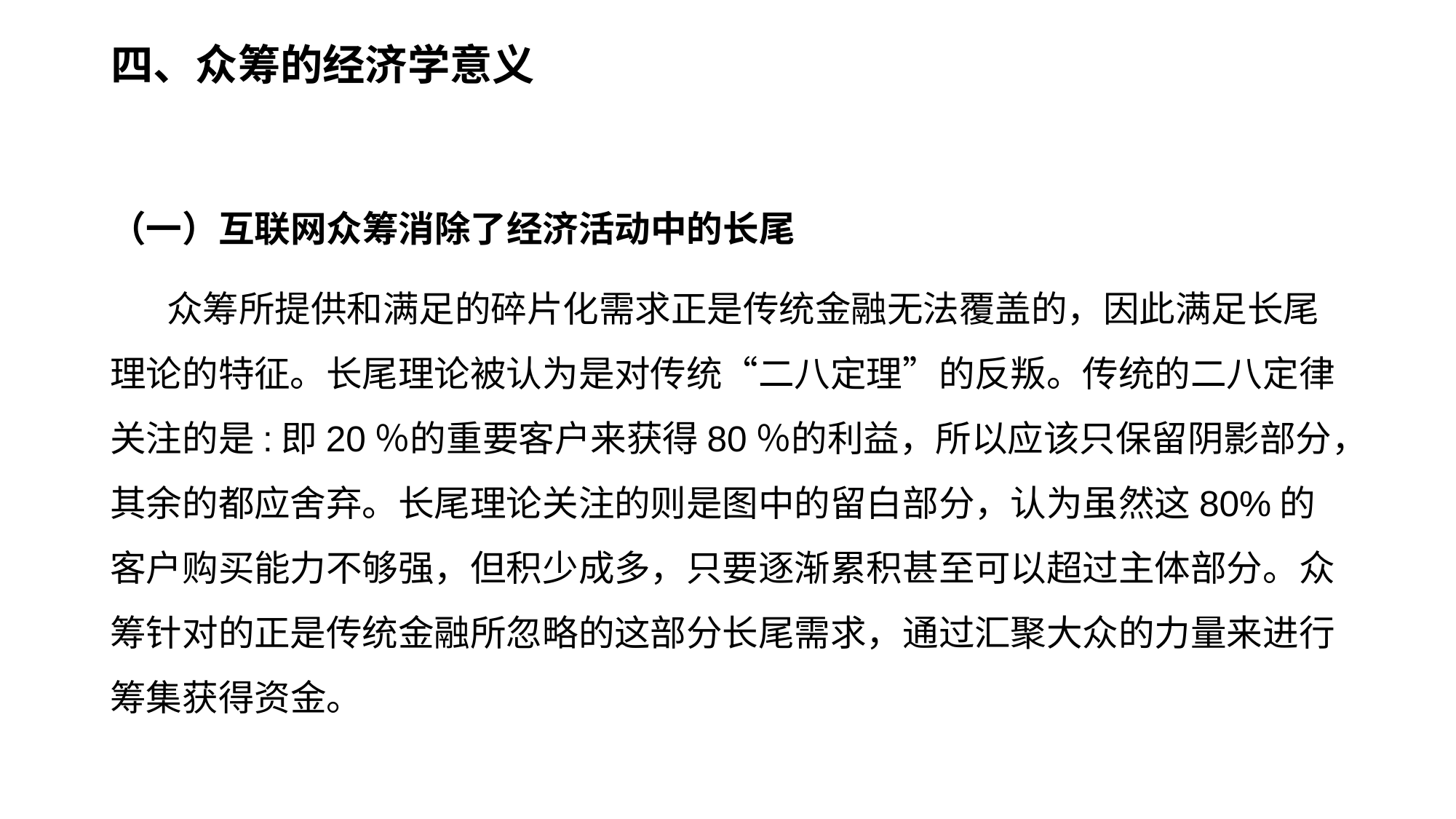

# 四、众筹的经济学意义
（一）互联网众筹消除了经济活动中的长尾
      众筹所提供和满足的碎片化需求正是传统金融无法覆盖的，因此满足长尾理论的特征。长尾理论被认为是对传统“二八定理”的反叛。传统的二八定律关注的是:即20％的重要客户来获得80％的利益，所以应该只保留阴影部分，其余的都应舍弃。长尾理论关注的则是图中的留白部分，认为虽然这80%的客户购买能力不够强，但积少成多，只要逐渐累积甚至可以超过主体部分。众筹针对的正是传统金融所忽略的这部分长尾需求，通过汇聚大众的力量来进行筹集获得资金。